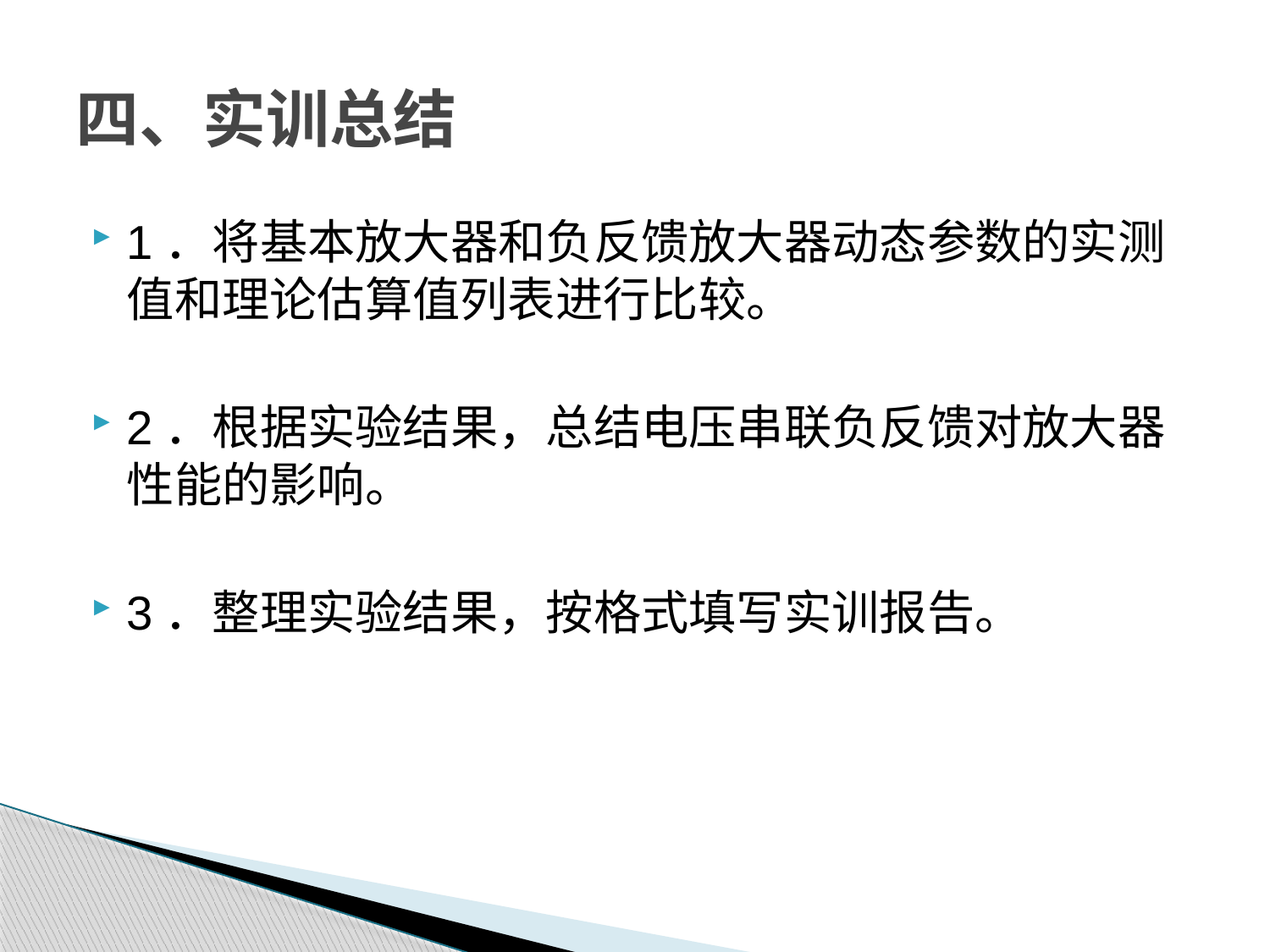

# 四、实训总结
1．将基本放大器和负反馈放大器动态参数的实测值和理论估算值列表进行比较。

2．根据实验结果，总结电压串联负反馈对放大器性能的影响。

3．整理实验结果，按格式填写实训报告。